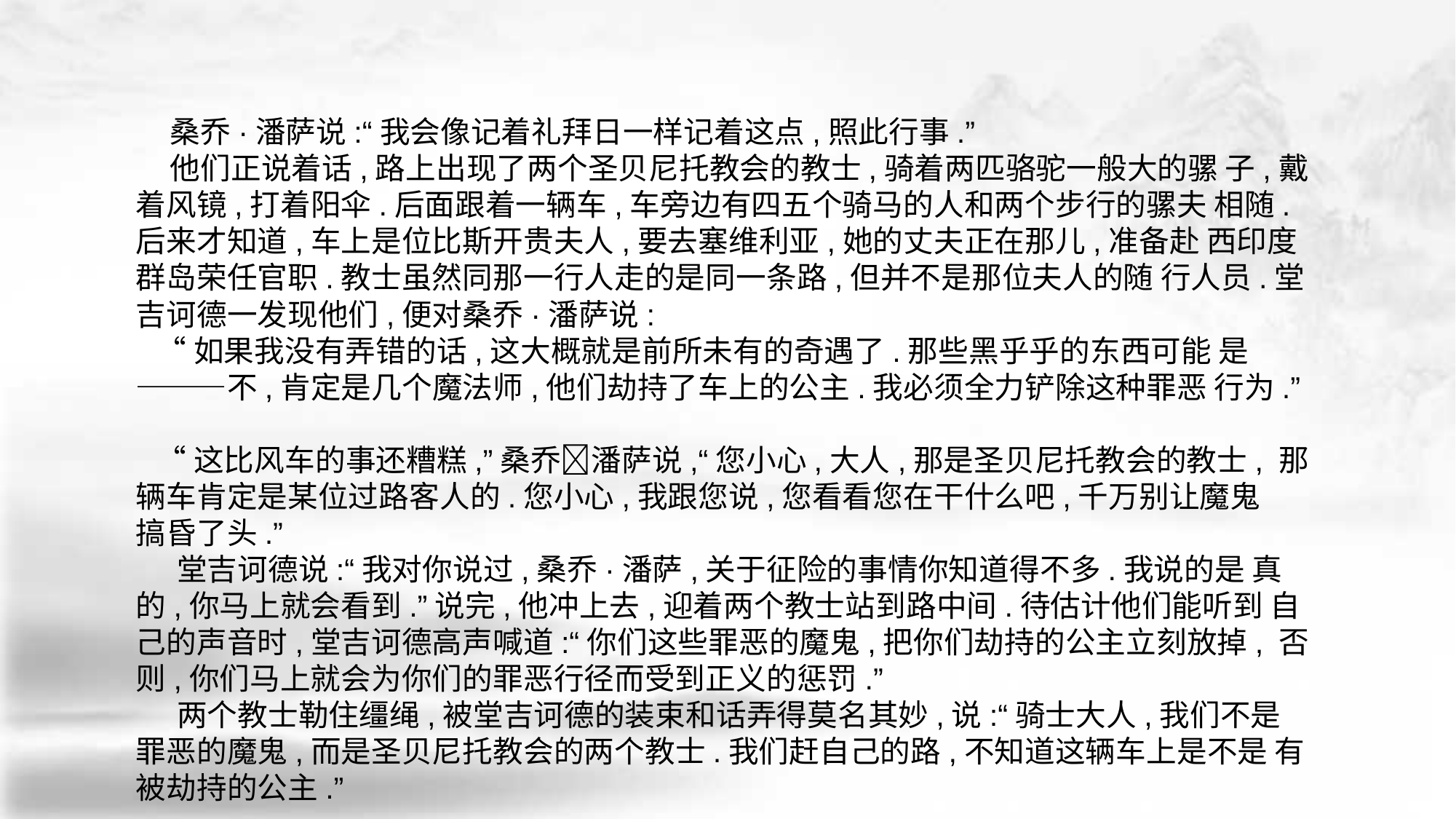

桑乔·潘萨说:“我会像记着礼拜日一样记着这点,照此行事.”
    他们正说着话,路上出现了两个圣贝尼托教会的教士,骑着两匹骆驼一般大的骡 子,戴着风镜,打着阳伞.后面跟着一辆车,车旁边有四五个骑马的人和两个步行的骡夫 相随.后来才知道,车上是位比斯开贵夫人,要去塞维利亚,她的丈夫正在那儿,准备赴 西印度群岛荣任官职.教士虽然同那一行人走的是同一条路,但并不是那位夫人的随 行人员.堂吉诃德一发现他们,便对桑乔·潘萨说:
   “如果我没有弄错的话,这大概就是前所未有的奇遇了.那些黑乎乎的东西可能 是———不,肯定是几个魔法师,他们劫持了车上的公主.我必须全力铲除这种罪恶 行为.”
   “这比风车的事还糟糕,”桑乔􀅰潘萨说,“您小心,大人,那是圣贝尼托教会的教士, 那辆车肯定是某位过路客人的.您小心,我跟您说,您看看您在干什么吧,千万别让魔鬼
搞昏了头.”
     堂吉诃德说:“我对你说过,桑乔·潘萨,关于征险的事情你知道得不多.我说的是 真的,你马上就会看到.”说完,他冲上去,迎着两个教士站到路中间.待估计他们能听到 自己的声音时,堂吉诃德高声喊道:“你们这些罪恶的魔鬼,把你们劫持的公主立刻放掉, 否则,你们马上就会为你们的罪恶行径而受到正义的惩罚.”
     两个教士勒住缰绳,被堂吉诃德的装束和话弄得莫名其妙,说:“骑士大人,我们不是 罪恶的魔鬼,而是圣贝尼托教会的两个教士.我们赶自己的路,不知道这辆车上是不是 有被劫持的公主.”